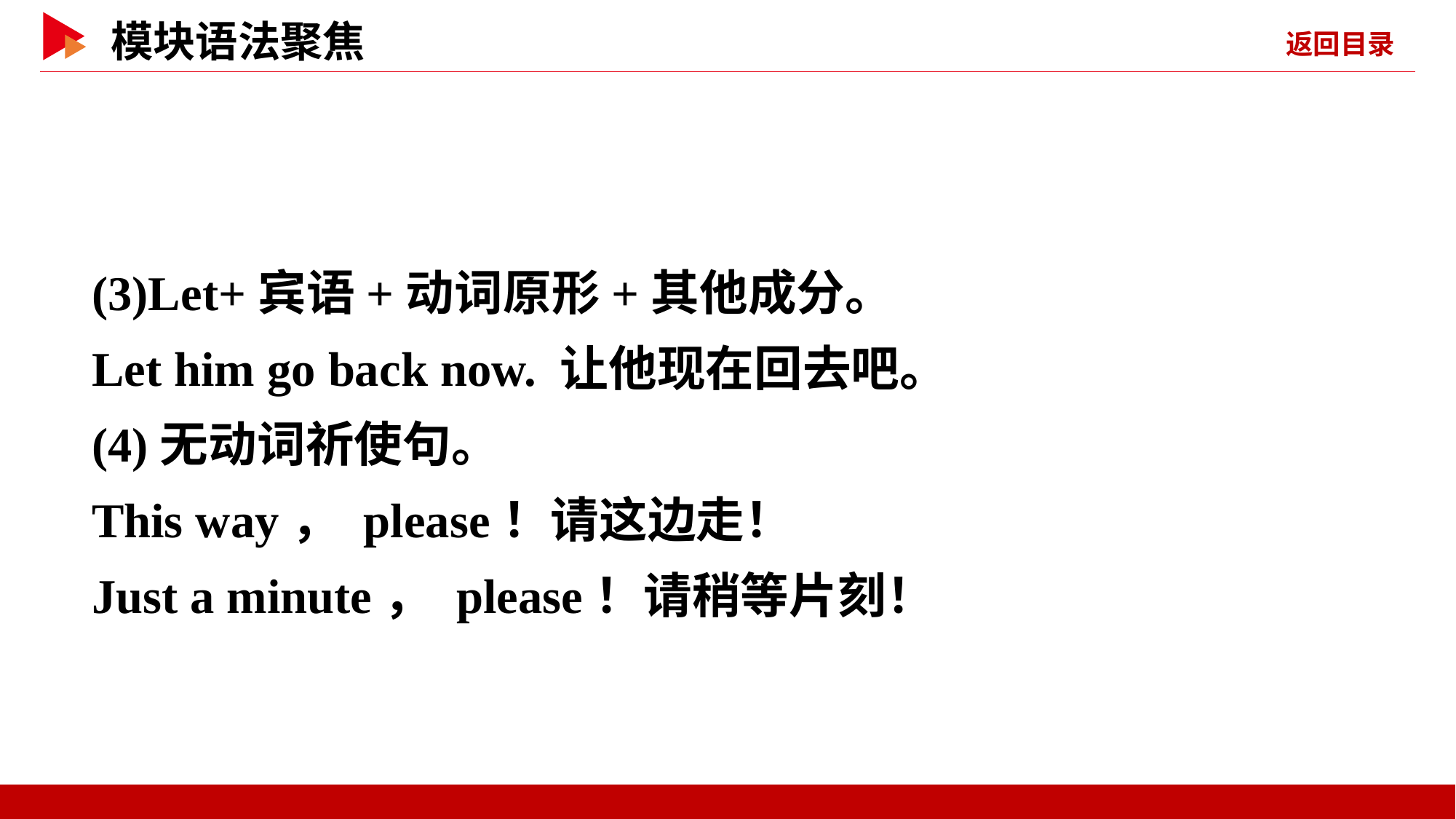

(3)Let+宾语+动词原形+其他成分。
Let him go back now. 让他现在回去吧。
(4)无动词祈使句。
This way， please！请这边走！
Just a minute， please！请稍等片刻！